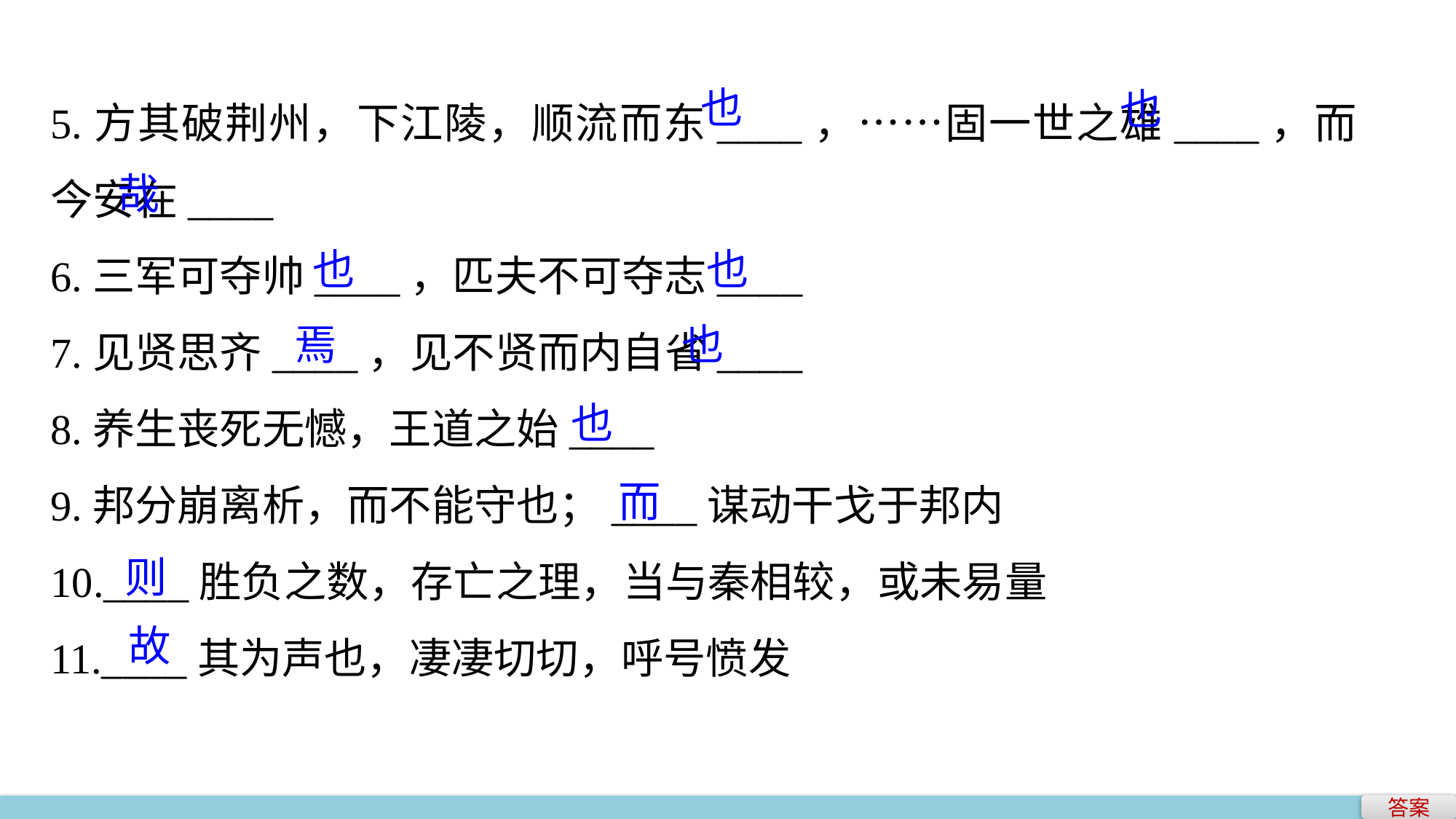

5.方其破荆州，下江陵，顺流而东____，……固一世之雄____，而今安在____
6.三军可夺帅____，匹夫不可夺志____
7.见贤思齐____，见不贤而内自省____
8.养生丧死无憾，王道之始____
9.邦分崩离析，而不能守也；____谋动干戈于邦内
10.____胜负之数，存亡之理，当与秦相较，或未易量
11.____其为声也，凄凄切切，呼号愤发
也
也
哉
也
也
焉     　                           也
也
而
则
故
答案